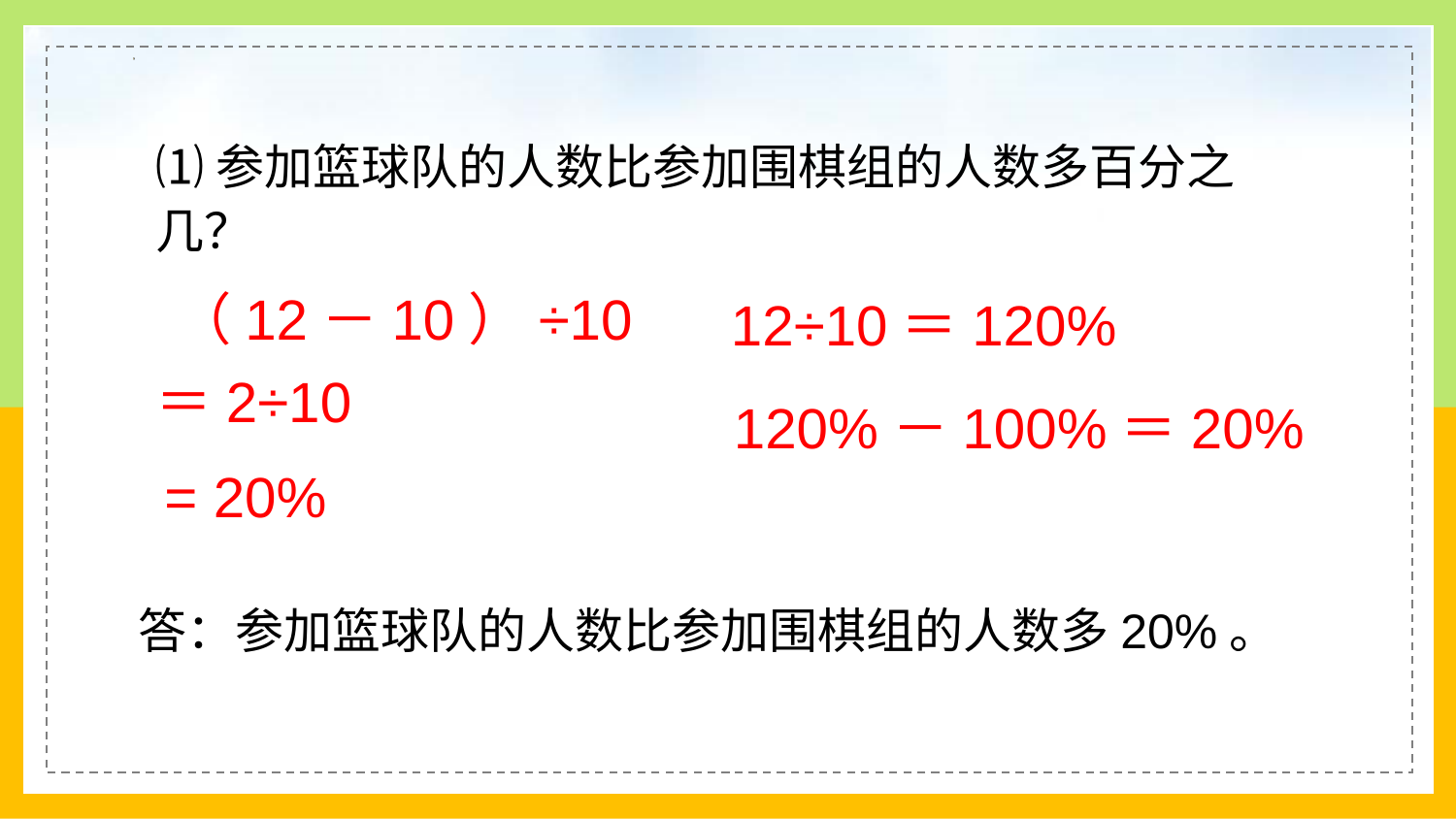

⑴参加篮球队的人数比参加围棋组的人数多百分之几？
（12－10）÷10
12÷10＝120%
＝2÷10
120%－100%＝20%
= 20%
答：参加篮球队的人数比参加围棋组的人数多20%。